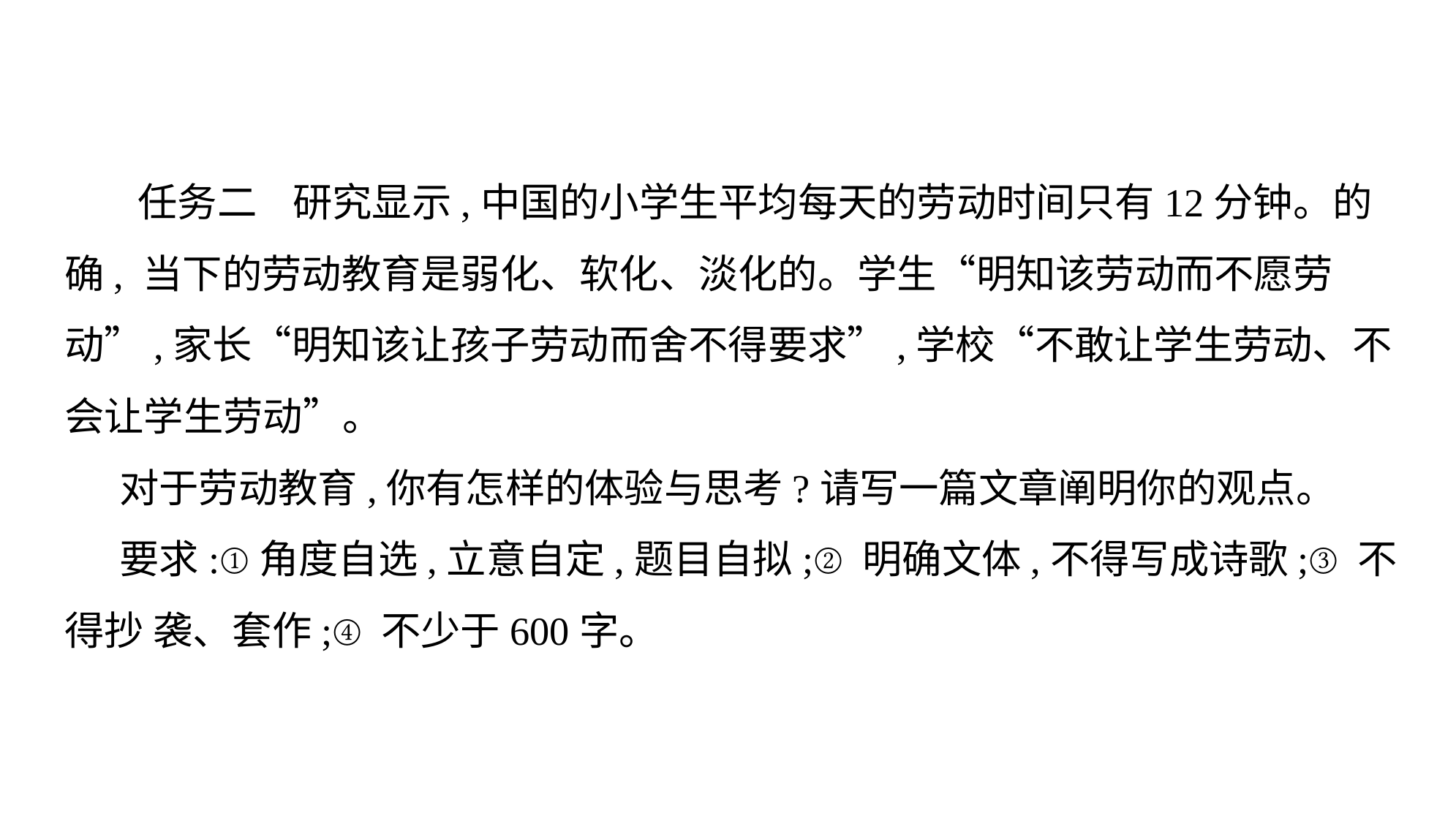

任务二    研究显示,中国的小学生平均每天的劳动时间只有12分钟。的确, 当下的劳动教育是弱化、软化、淡化的。学生“明知该劳动而不愿劳动”,家长“明知该让孩子劳动而舍不得要求”,学校“不敢让学生劳动、不会让学生劳动”。
对于劳动教育,你有怎样的体验与思考?请写一篇文章阐明你的观点。
要求:①角度自选,立意自定,题目自拟;②明确文体,不得写成诗歌;③不得抄 袭、套作;④不少于600字。